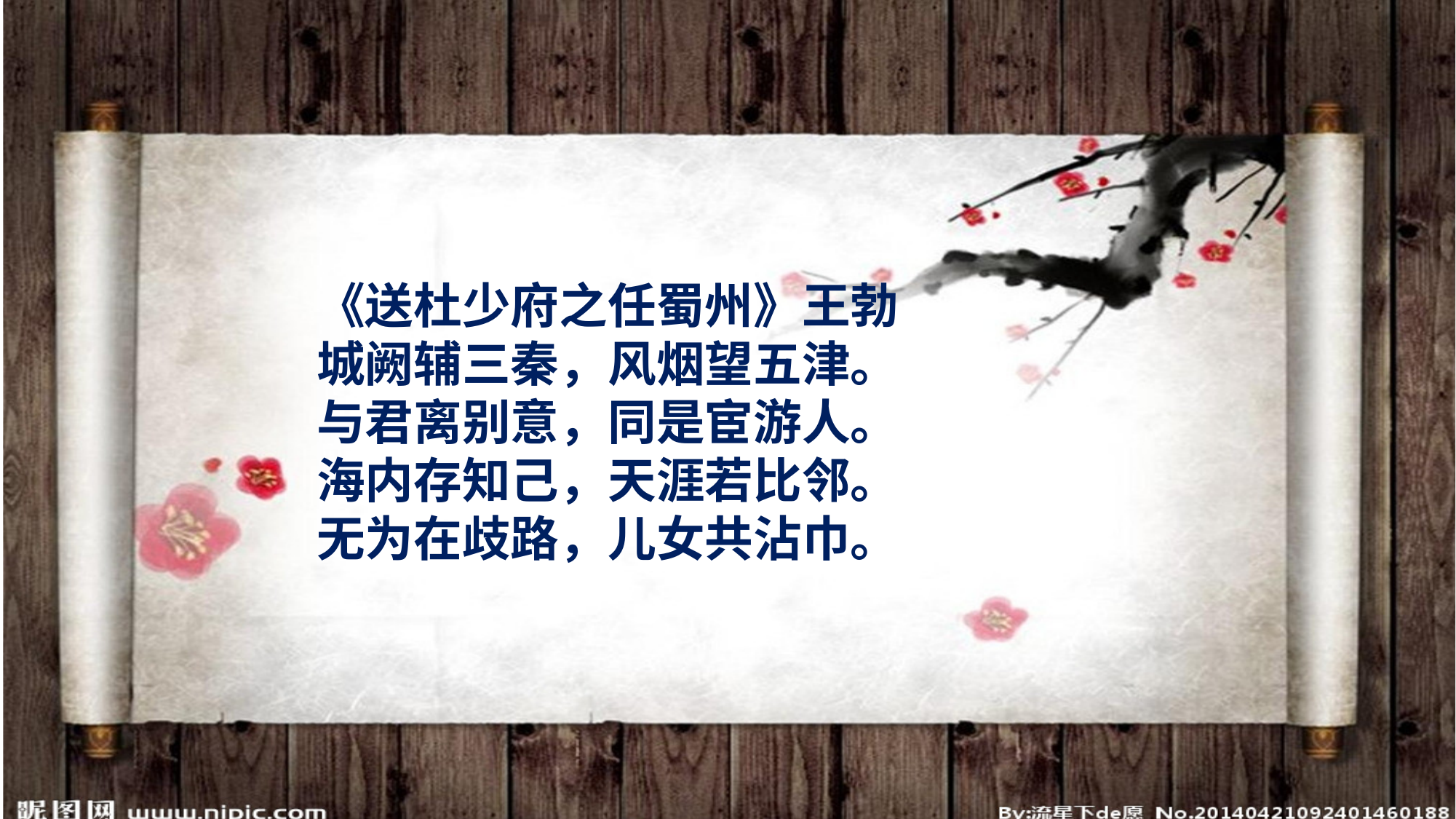

《送杜少府之任蜀州》王勃
城阙辅三秦，风烟望五津。
与君离别意，同是宦游人。
海内存知己，天涯若比邻。
无为在歧路，儿女共沾巾。